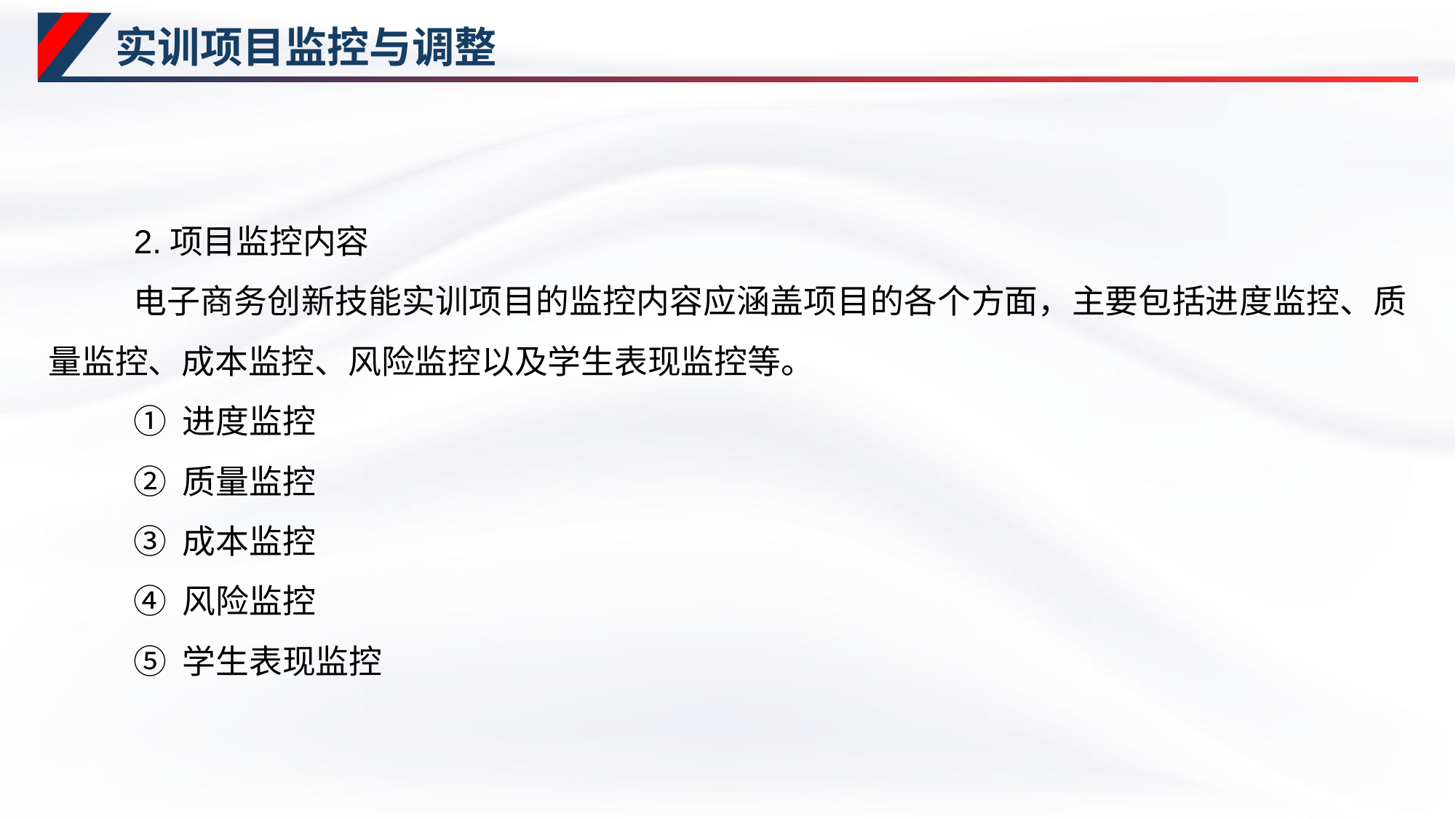

# 实训项目监控与调整
2.项目监控内容
电子商务创新技能实训项目的监控内容应涵盖项目的各个方面，主要包括进度监控、质量监控、成本监控、风险监控以及学生表现监控等。
① 进度监控
② 质量监控
③ 成本监控
④ 风险监控
⑤ 学生表现监控